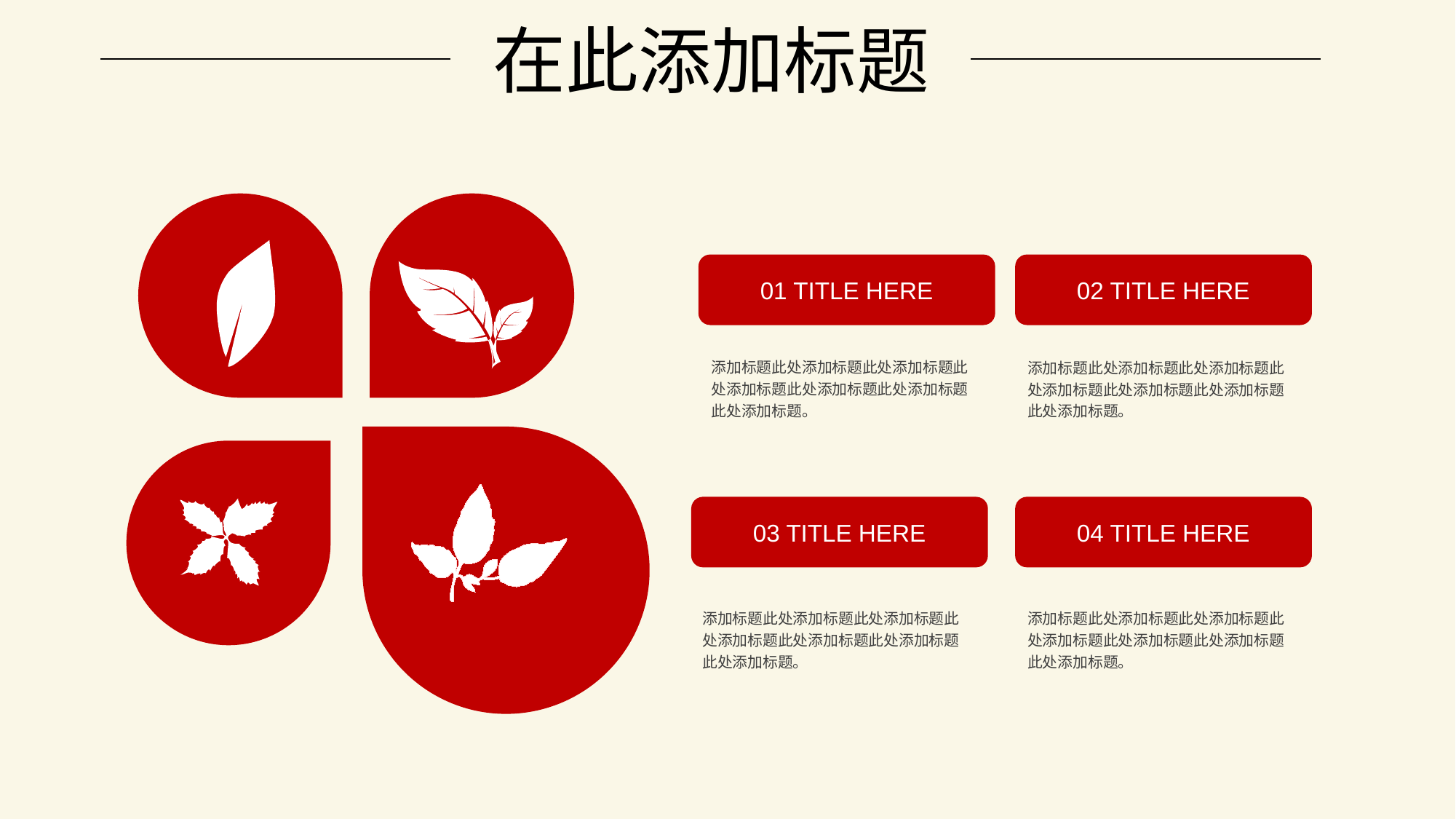

01 TITLE HERE
02 TITLE HERE
添加标题此处添加标题此处添加标题此处添加标题此处添加标题此处添加标题此处添加标题。
添加标题此处添加标题此处添加标题此处添加标题此处添加标题此处添加标题此处添加标题。

03 TITLE HERE
04 TITLE HERE
添加标题此处添加标题此处添加标题此处添加标题此处添加标题此处添加标题此处添加标题。
添加标题此处添加标题此处添加标题此处添加标题此处添加标题此处添加标题此处添加标题。